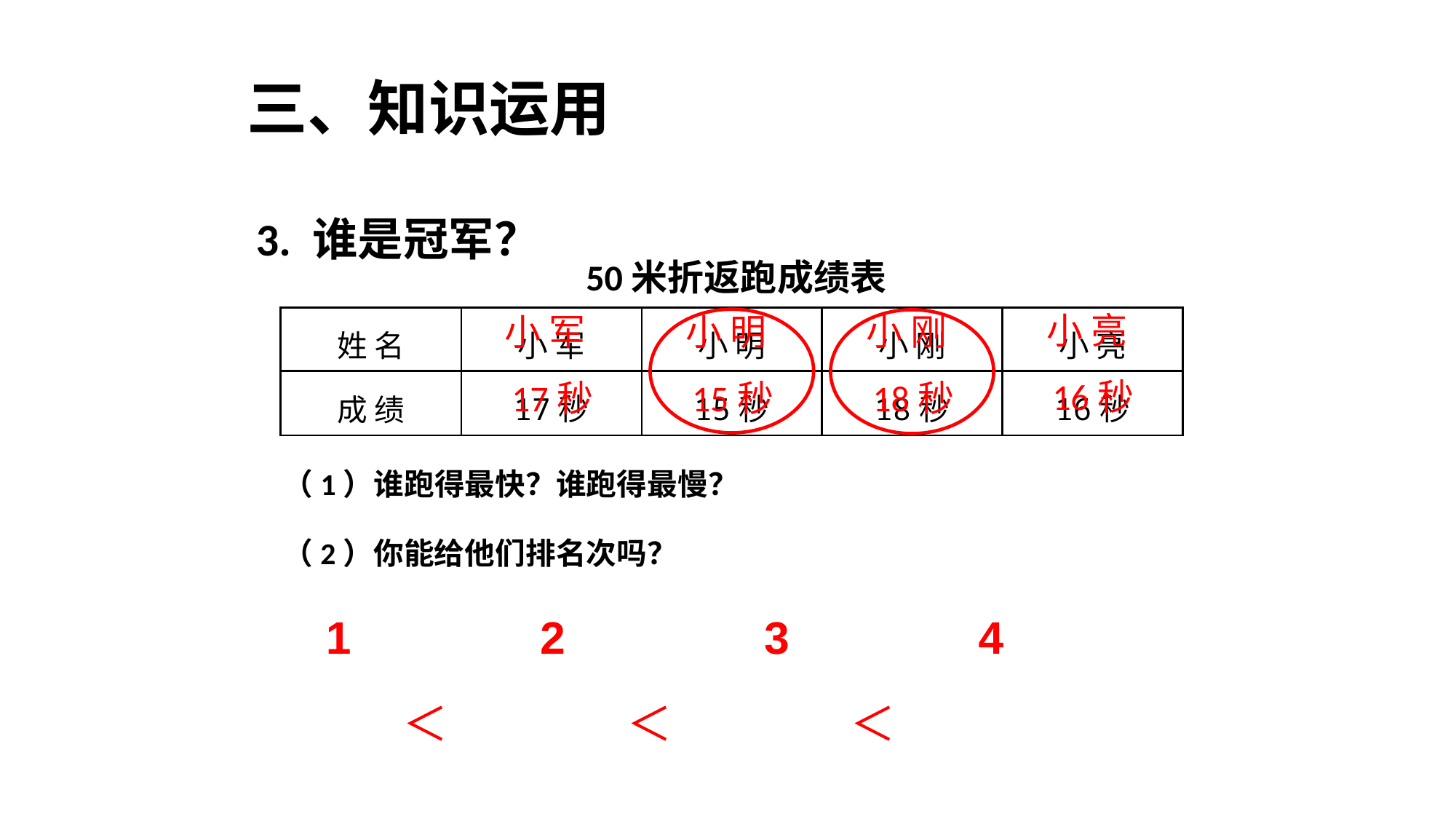

三、知识运用
3. 谁是冠军？
50米折返跑成绩表
小 亮
小 军
小 刚
小 明
| 姓 名 | 小 军 | 小 明 | 小 刚 | 小 亮 |
| --- | --- | --- | --- | --- |
| 成 绩 | 17秒 | 15秒 | 18秒 | 16秒 |

16秒
15秒
18秒
17秒
（1）谁跑得最快？谁跑得最慢？
（2）你能给他们排名次吗？
1
2
3
4
＜
＜
＜